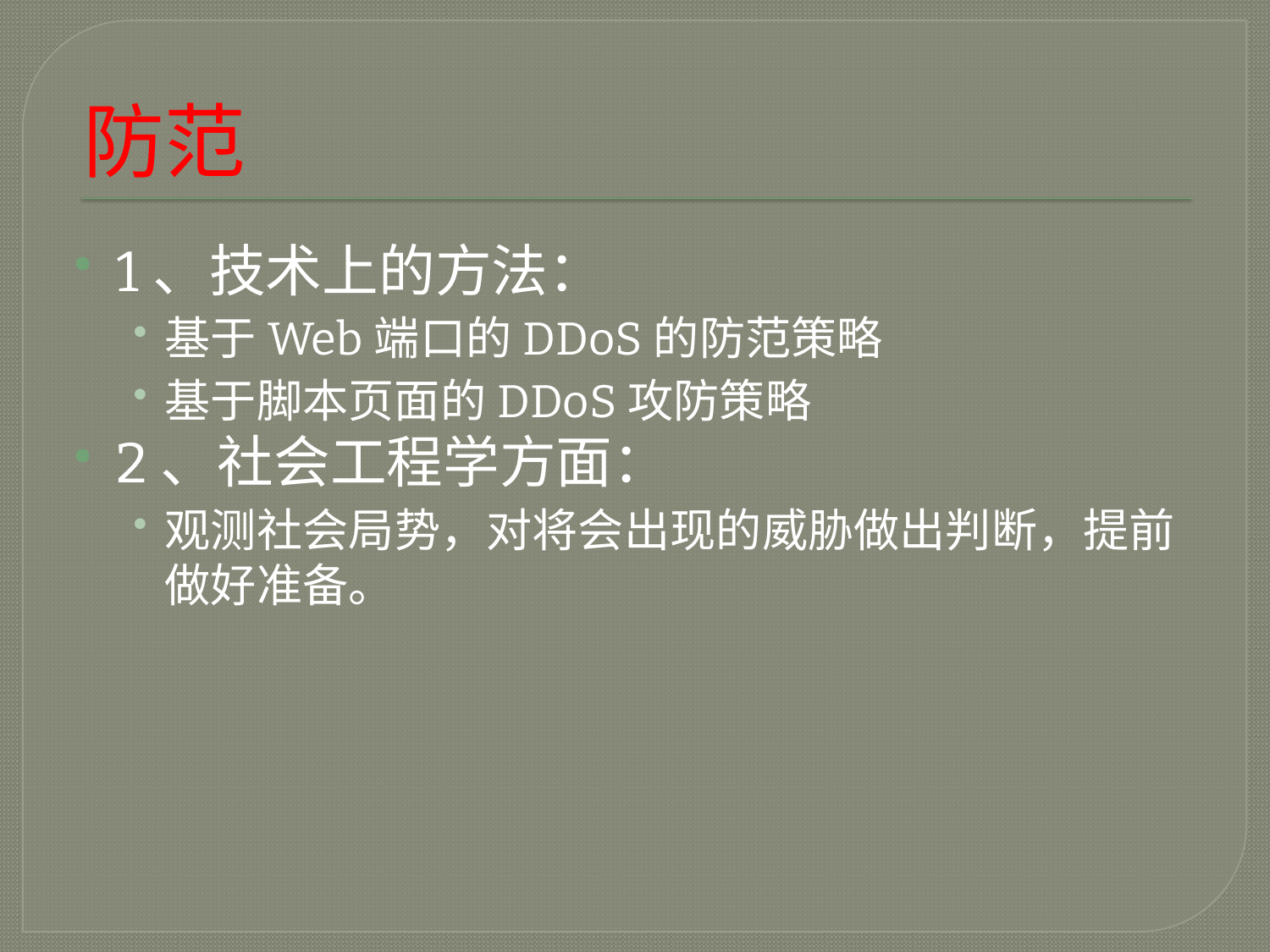

# 防范
1、技术上的方法：
基于Web端口的DDoS的防范策略
基于脚本页面的DDoS攻防策略
2、社会工程学方面：
观测社会局势，对将会出现的威胁做出判断，提前做好准备。